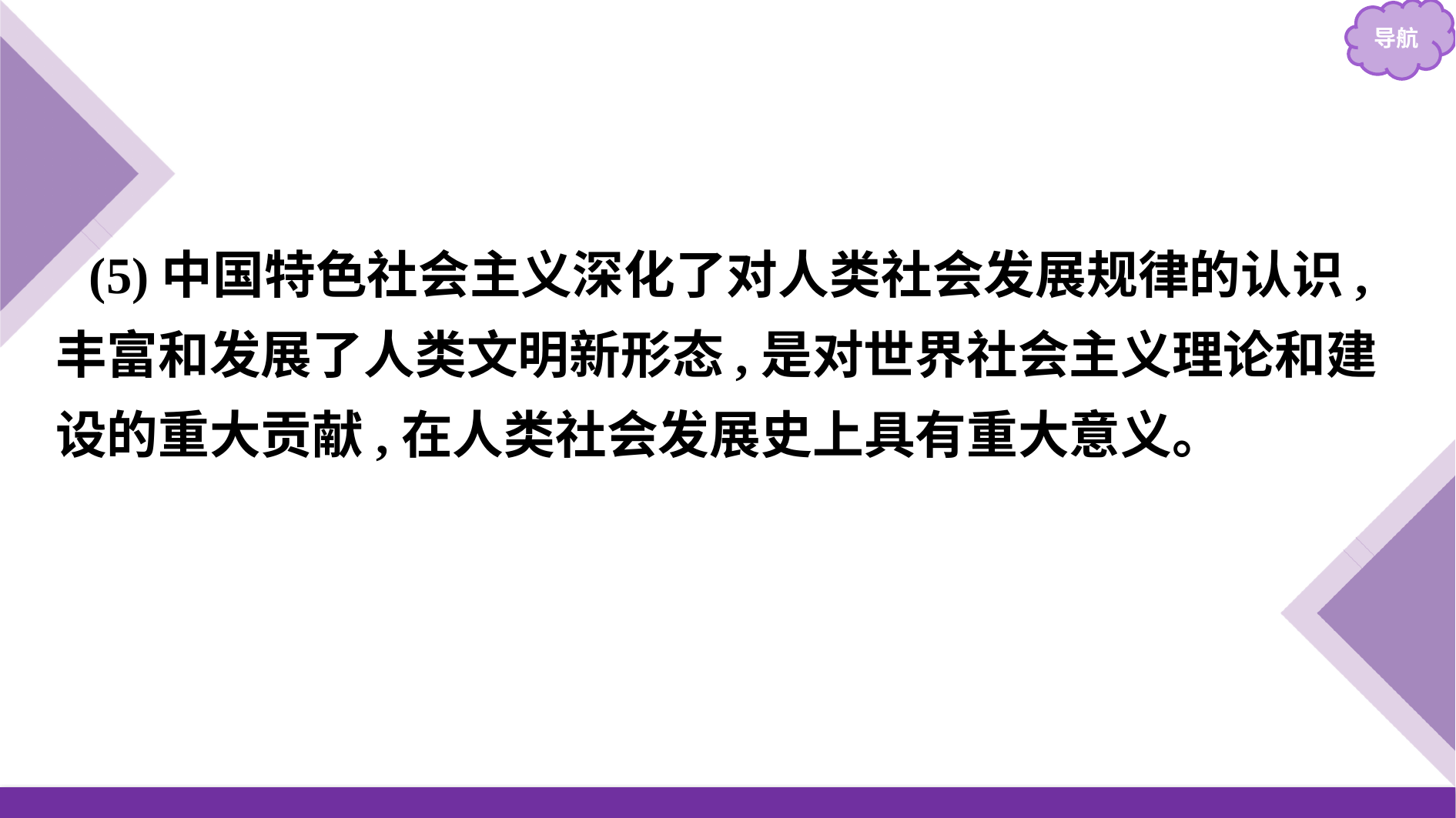

(5)中国特色社会主义深化了对人类社会发展规律的认识,丰富和发展了人类文明新形态,是对世界社会主义理论和建设的重大贡献,在人类社会发展史上具有重大意义。